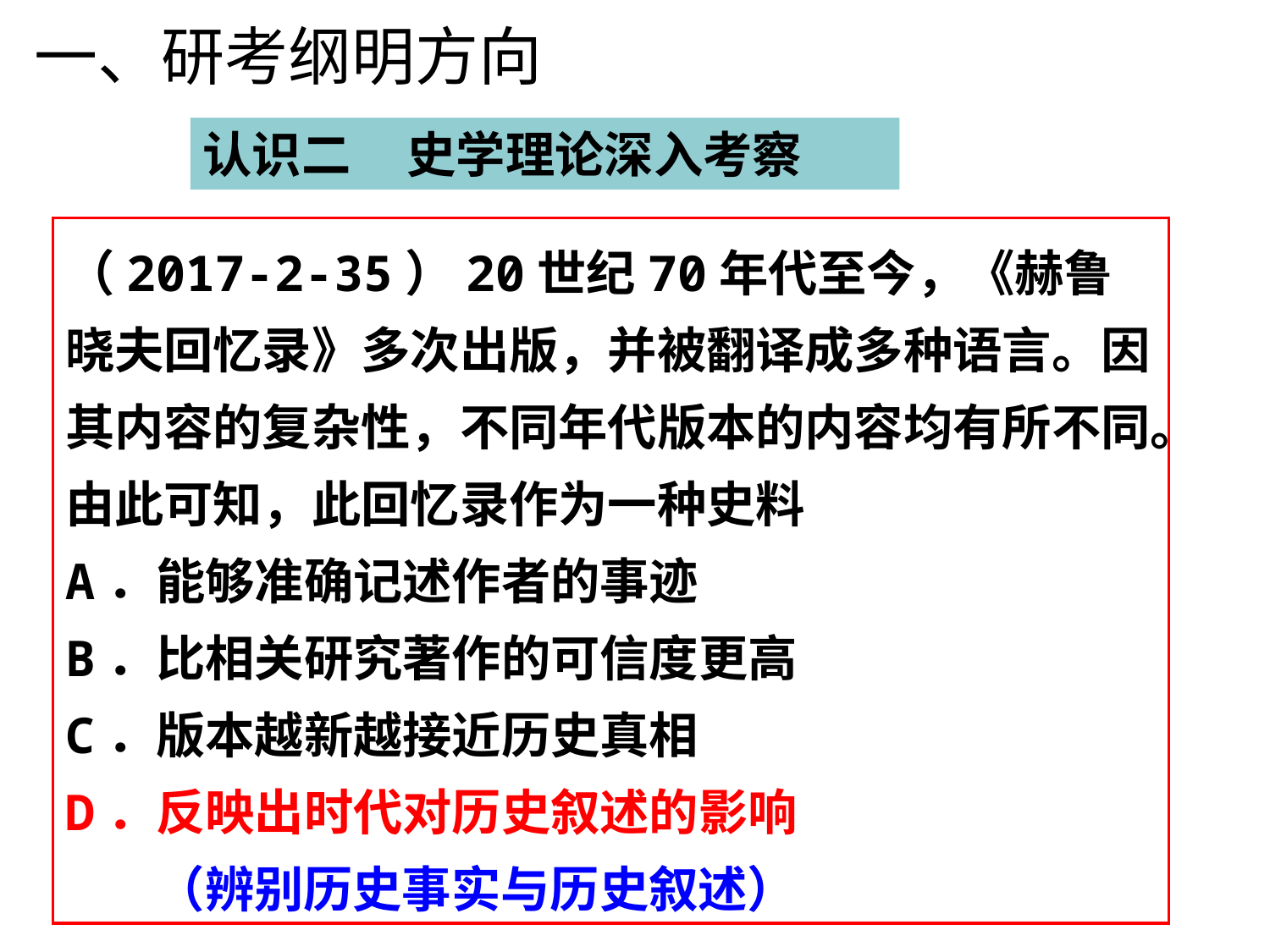

一、研考纲明方向
认识二     史学理论深入考察
（2017-2-35）20世纪70年代至今，《赫鲁晓夫回忆录》多次出版，并被翻译成多种语言。因其内容的复杂性，不同年代版本的内容均有所不同。由此可知，此回忆录作为一种史料
A．能够准确记述作者的事迹
B．比相关研究著作的可信度更高
C．版本越新越接近历史真相
D．反映出时代对历史叙述的影响
       （辨别历史事实与历史叙述）